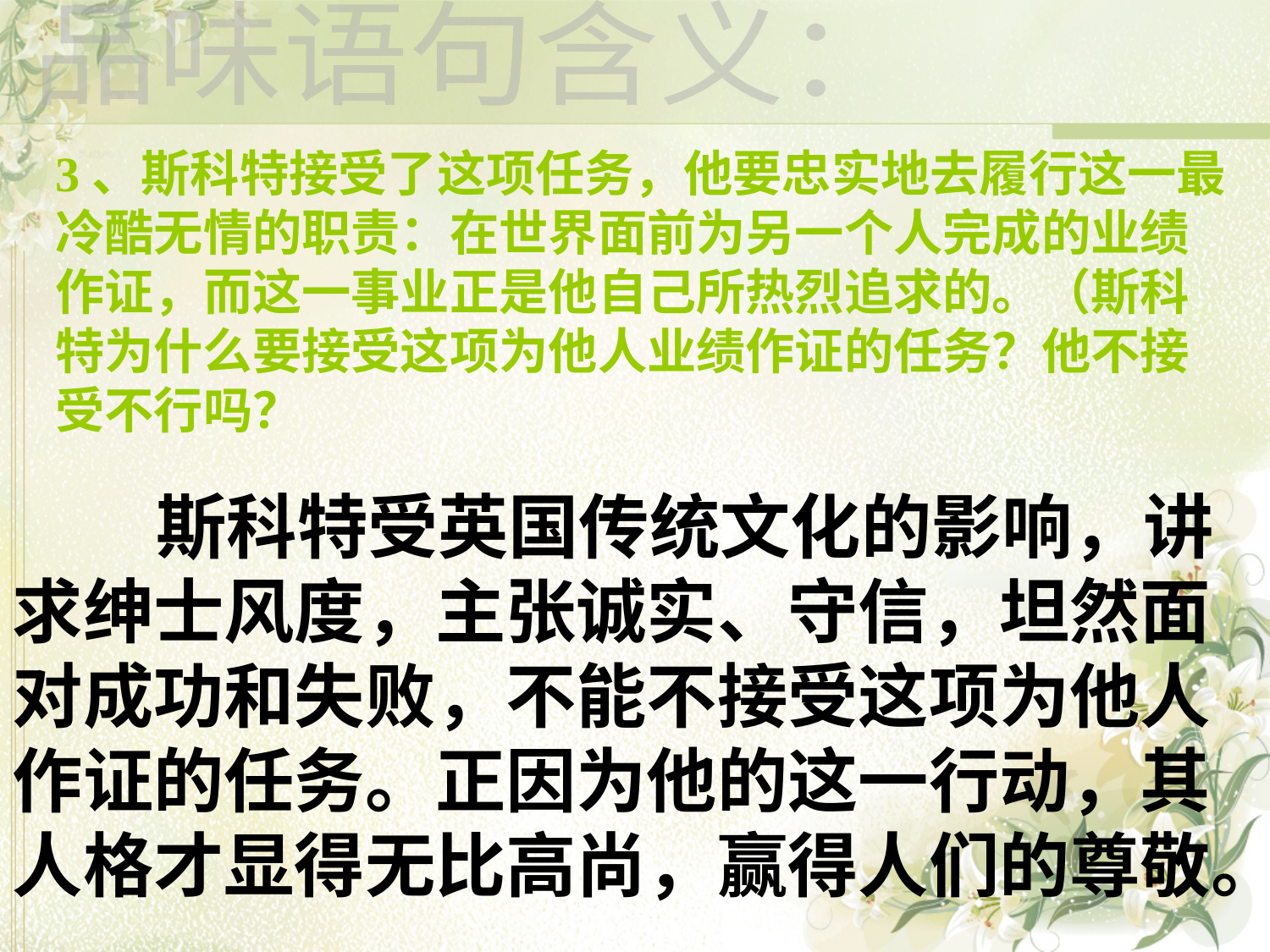

品味语句含义：
3、斯科特接受了这项任务，他要忠实地去履行这一最
冷酷无情的职责：在世界面前为另一个人完成的业绩
作证，而这一事业正是他自己所热烈追求的。（斯科
特为什么要接受这项为他人业绩作证的任务？他不接
受不行吗？
        斯科特受英国传统文化的影响，讲求绅士风度，主张诚实、守信，坦然面对成功和失败，不能不接受这项为他人作证的任务。正因为他的这一行动，其人格才显得无比高尚，赢得人们的尊敬。